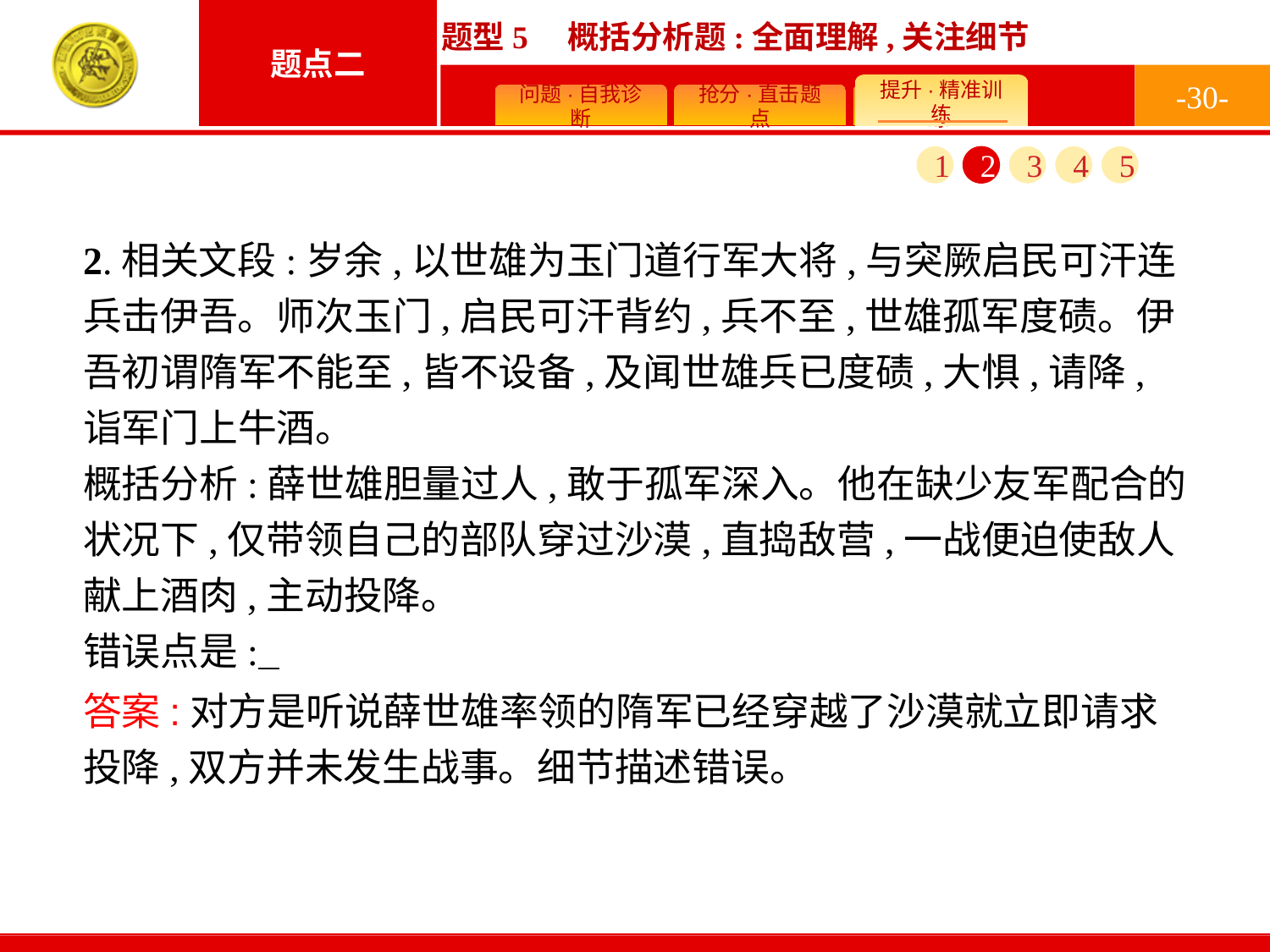

-30-
1
2
3
4
5
2.相关文段:岁余,以世雄为玉门道行军大将,与突厥启民可汗连兵击伊吾。师次玉门,启民可汗背约,兵不至,世雄孤军度碛。伊吾初谓隋军不能至,皆不设备,及闻世雄兵已度碛,大惧,请降,诣军门上牛酒。
概括分析:薛世雄胆量过人,敢于孤军深入。他在缺少友军配合的状况下,仅带领自己的部队穿过沙漠,直捣敌营,一战便迫使敌人献上酒肉,主动投降。
错误点是:
答案:对方是听说薛世雄率领的隋军已经穿越了沙漠就立即请求投降,双方并未发生战事。细节描述错误。